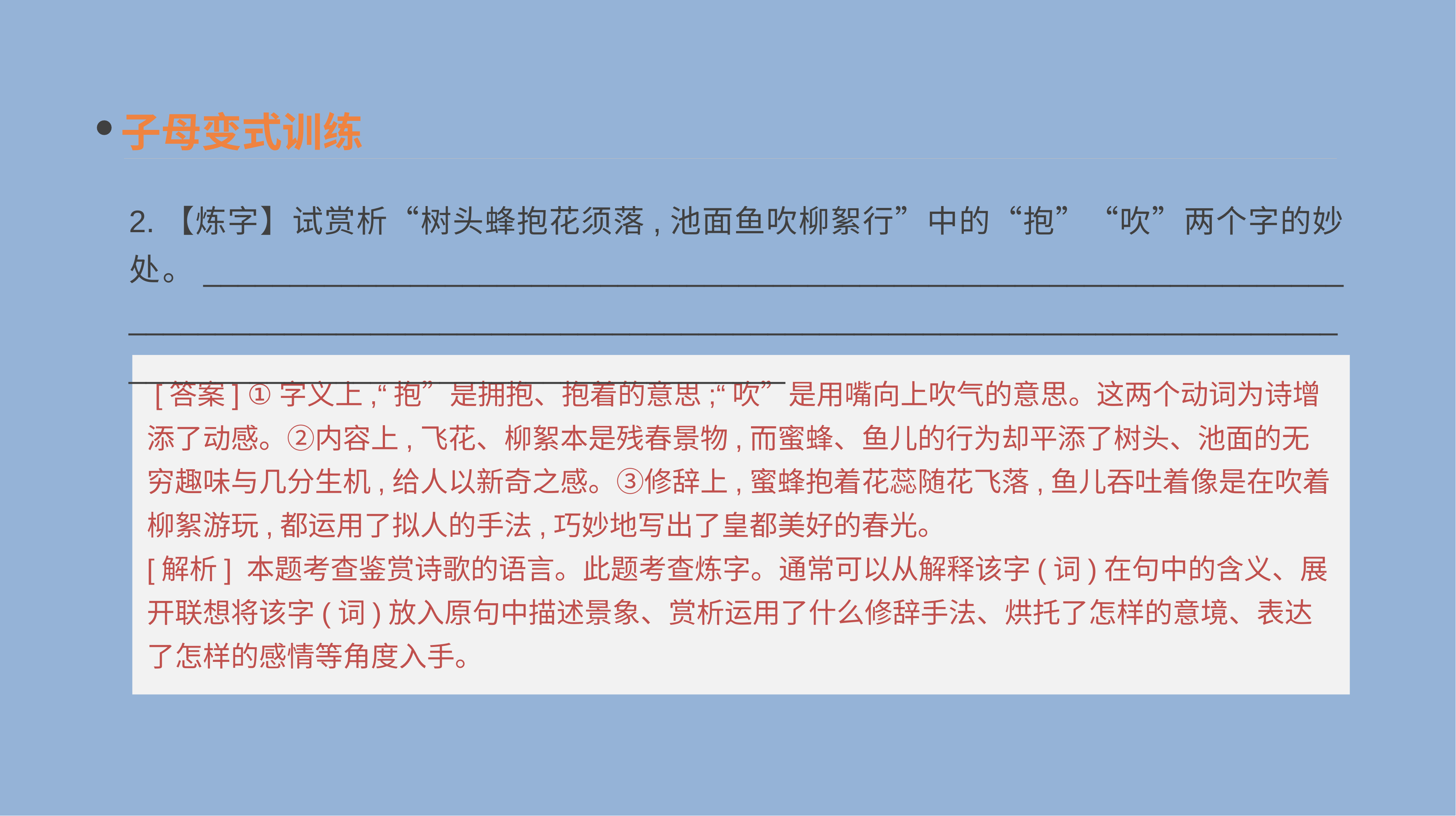

子母变式训练

2.【炼字】试赏析“树头蜂抱花须落,池面鱼吹柳絮行”中的“抱”“吹”两个字的妙处。______________________________________________________________________________________________________________________________________________________________________________

 [答案] ①字义上,“抱”是拥抱、抱着的意思;“吹”是用嘴向上吹气的意思。这两个动词为诗增添了动感。②内容上,飞花、柳絮本是残春景物,而蜜蜂、鱼儿的行为却平添了树头、池面的无穷趣味与几分生机,给人以新奇之感。③修辞上,蜜蜂抱着花蕊随花飞落,鱼儿吞吐着像是在吹着柳絮游玩,都运用了拟人的手法,巧妙地写出了皇都美好的春光。
[解析] 本题考查鉴赏诗歌的语言。此题考查炼字。通常可以从解释该字(词)在句中的含义、展开联想将该字(词)放入原句中描述景象、赏析运用了什么修辞手法、烘托了怎样的意境、表达了怎样的感情等角度入手。